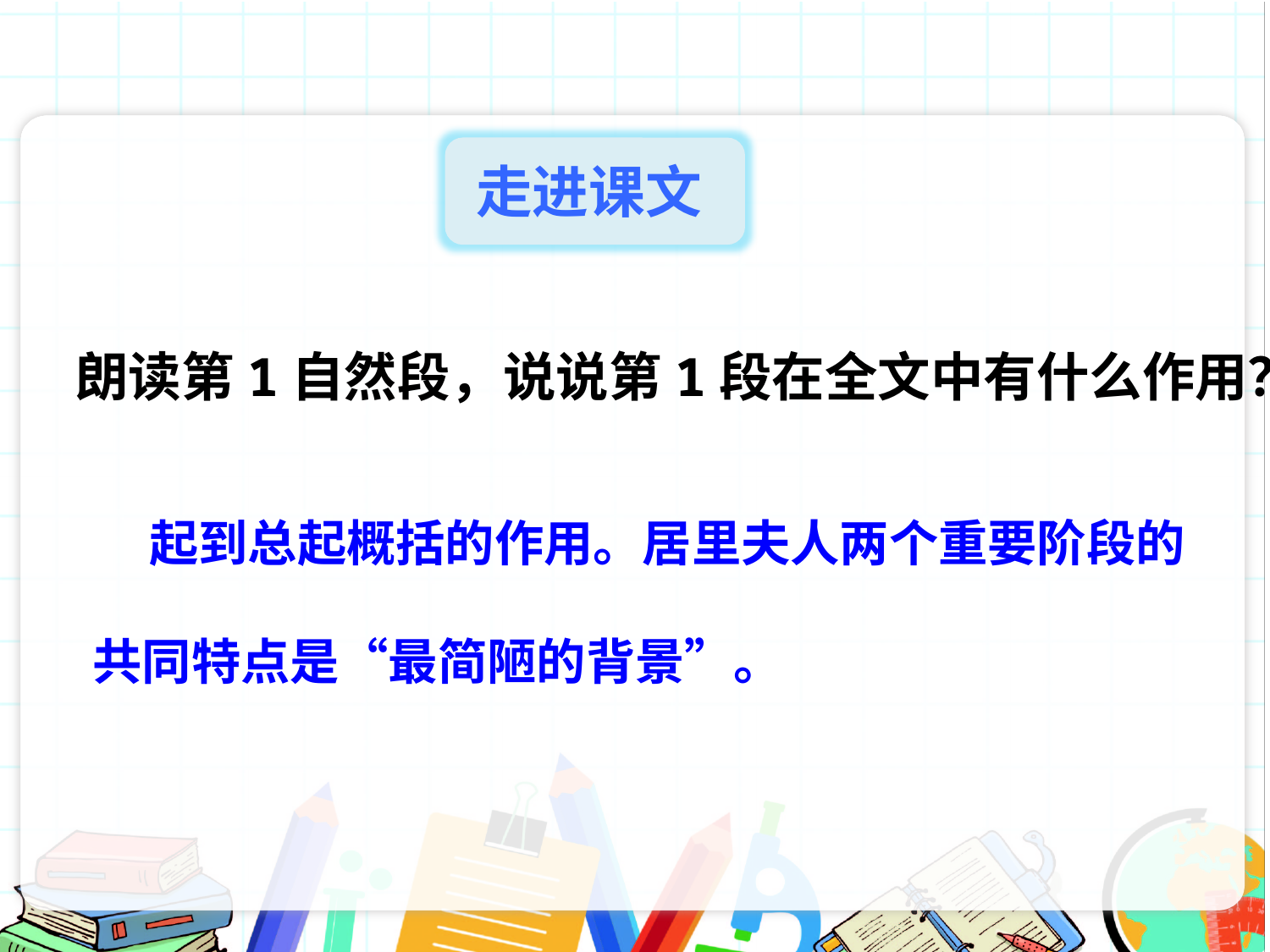

走进课文
朗读第1自然段，说说第1段在全文中有什么作用？
    起到总起概括的作用。居里夫人两个重要阶段的共同特点是“最简陋的背景”。